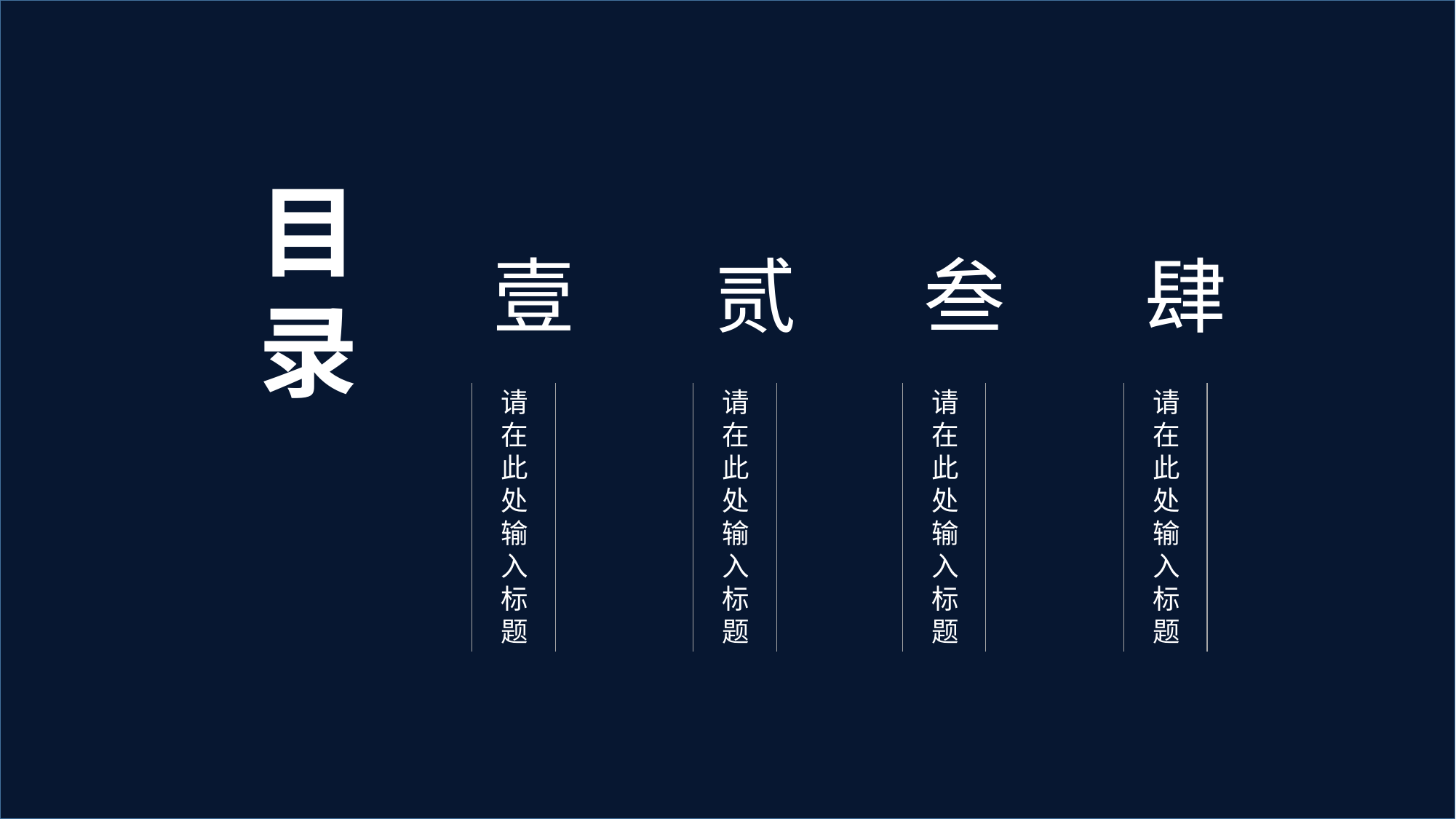

目录
壹
贰
叁
肆
请在此处输入标题
请在此处输入标题
请在此处输入标题
请在此处输入标题